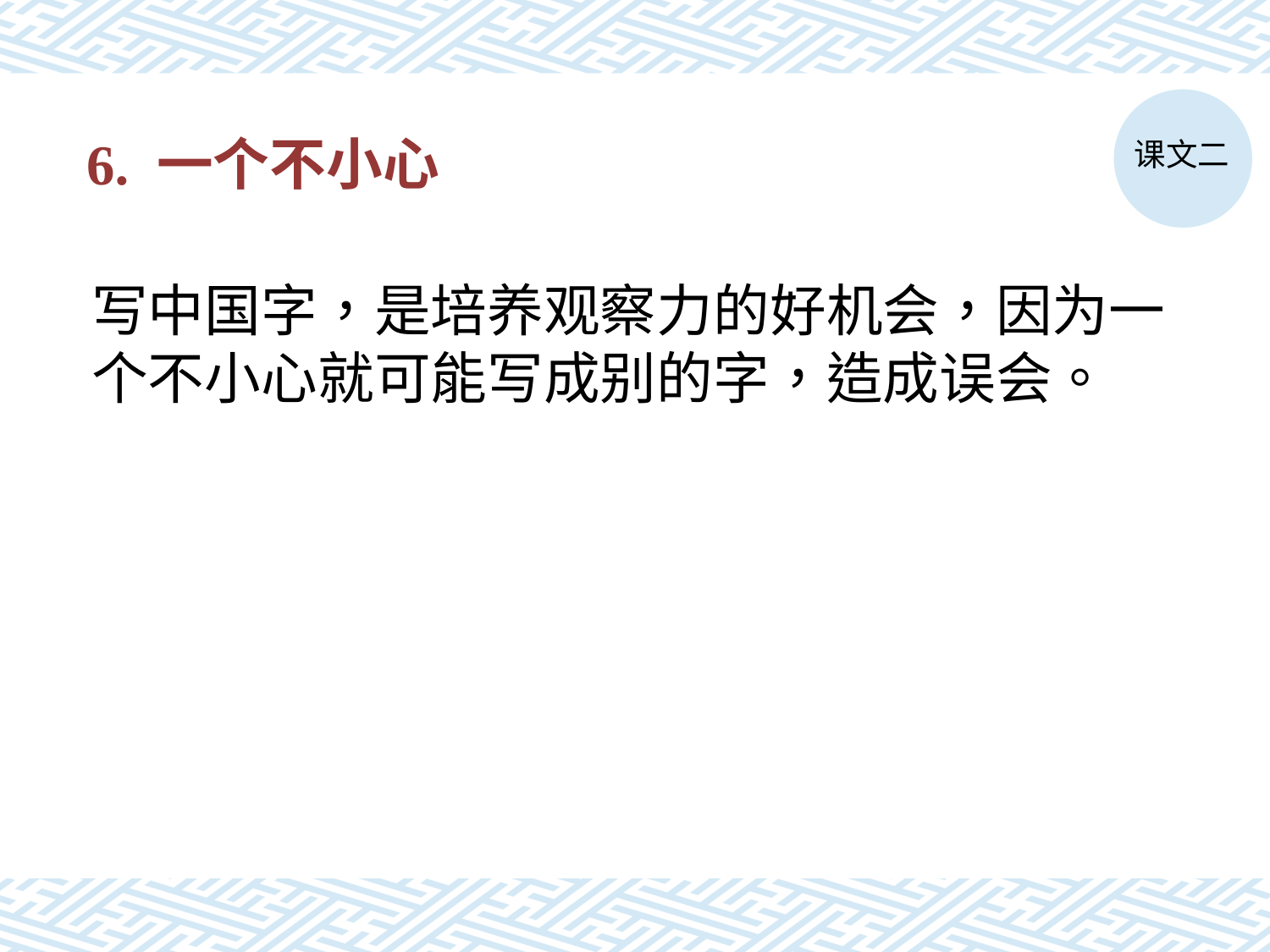

课文二
# 6. 一个不小心
写中国字，是培养观察力的好机会，因为一个不小心就可能写成别的字，造成误会。